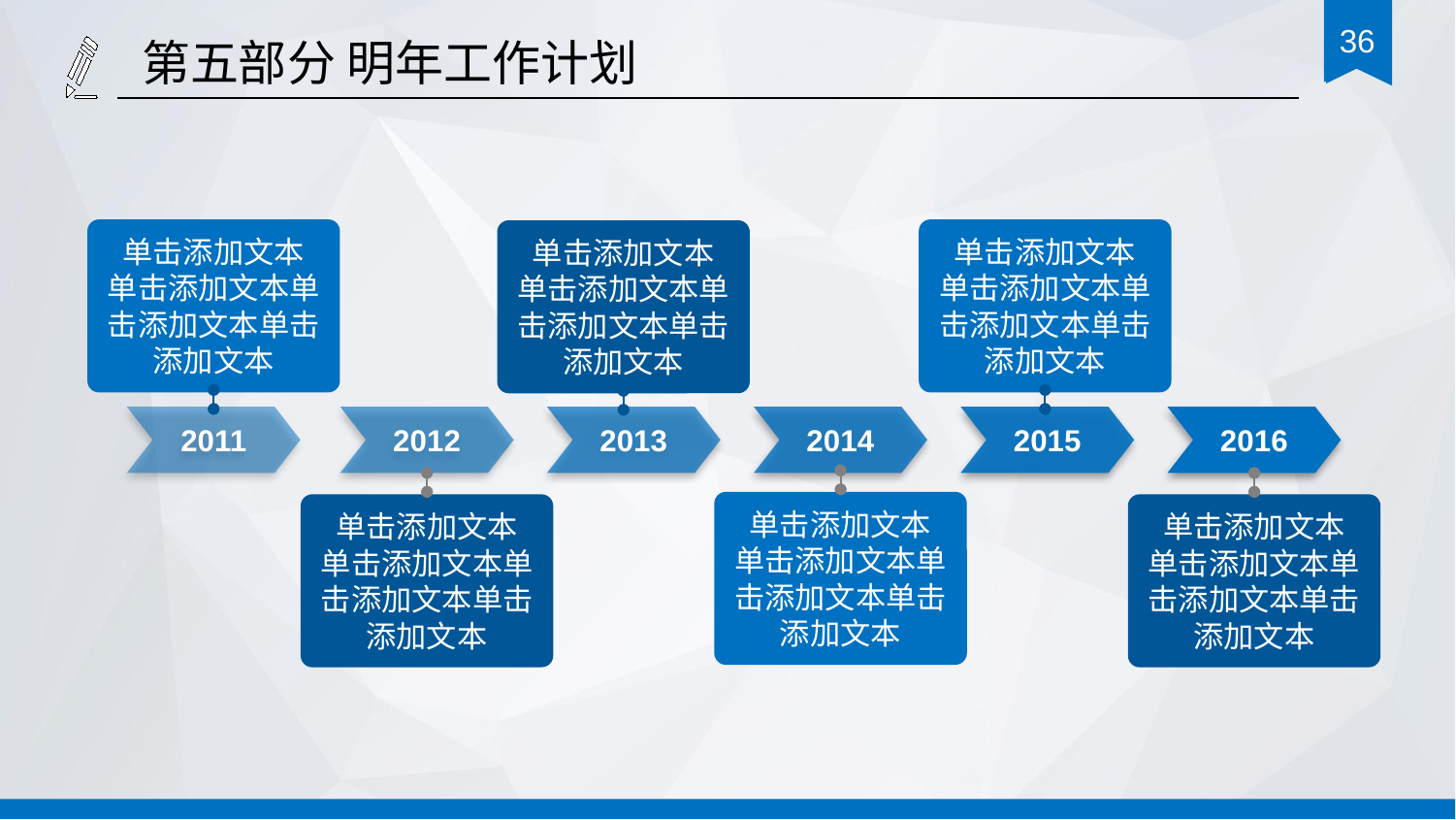

第五部分 明年工作计划

单击添加文本
单击添加文本单击添加文本单击添加文本
单击添加文本
单击添加文本单击添加文本单击添加文本
单击添加文本
单击添加文本单击添加文本单击添加文本
2011
2012
2013
2014
2015
2016
单击添加文本
单击添加文本单击添加文本单击添加文本
单击添加文本
单击添加文本单击添加文本单击添加文本
单击添加文本
单击添加文本单击添加文本单击添加文本